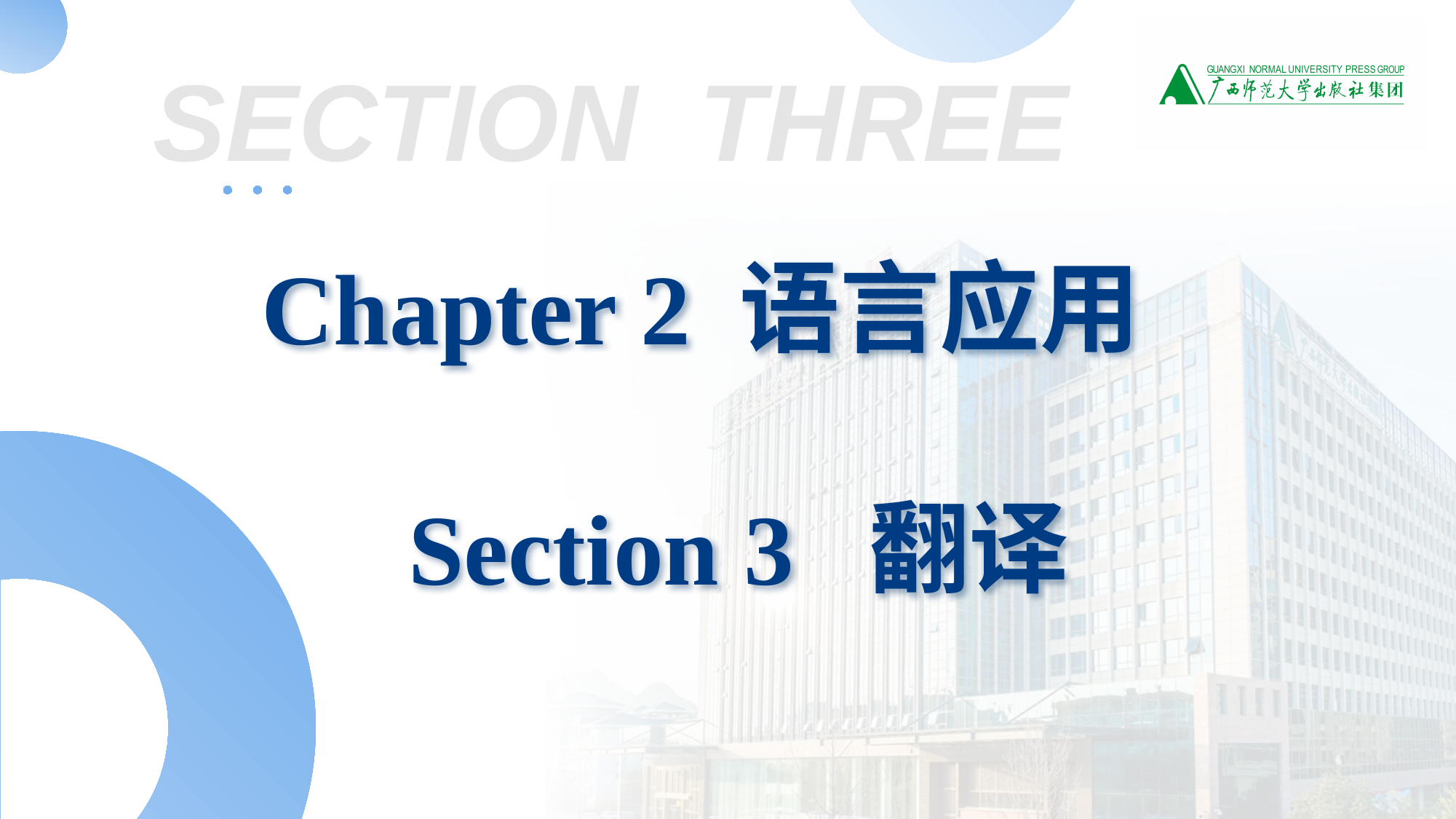

SECTION  THREE

Chapter 2 语言应用

   Section 3  翻译